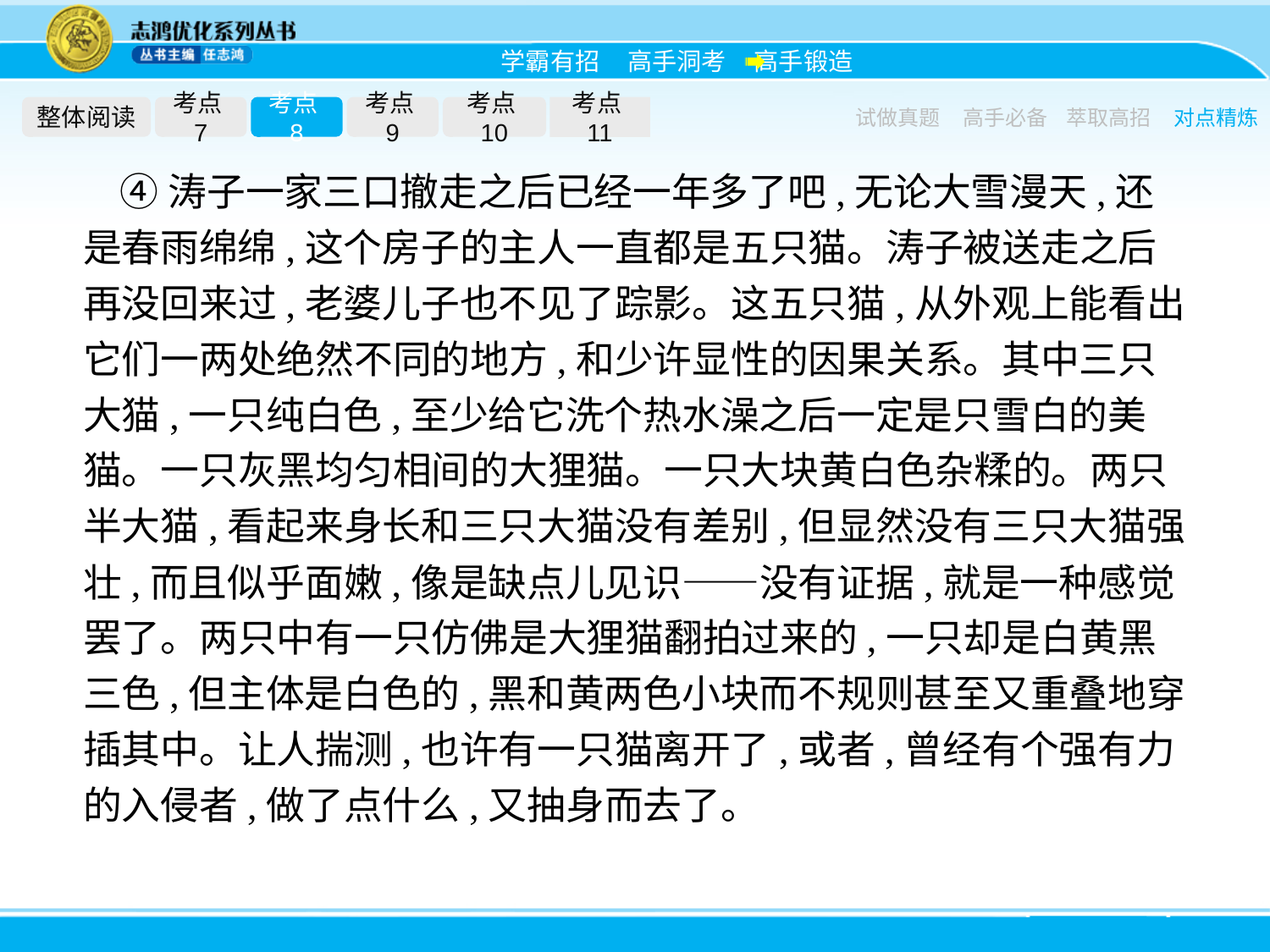

整体阅读
考点7
考点8
考点9
考点10
考点11
试做真题
高手必备
萃取高招
对点精炼
④涛子一家三口撤走之后已经一年多了吧,无论大雪漫天,还是春雨绵绵,这个房子的主人一直都是五只猫。涛子被送走之后再没回来过,老婆儿子也不见了踪影。这五只猫,从外观上能看出它们一两处绝然不同的地方,和少许显性的因果关系。其中三只大猫,一只纯白色,至少给它洗个热水澡之后一定是只雪白的美猫。一只灰黑均匀相间的大狸猫。一只大块黄白色杂糅的。两只半大猫,看起来身长和三只大猫没有差别,但显然没有三只大猫强壮,而且似乎面嫩,像是缺点儿见识——没有证据,就是一种感觉罢了。两只中有一只仿佛是大狸猫翻拍过来的,一只却是白黄黑三色,但主体是白色的,黑和黄两色小块而不规则甚至又重叠地穿插其中。让人揣测,也许有一只猫离开了,或者,曾经有个强有力的入侵者,做了点什么,又抽身而去了。